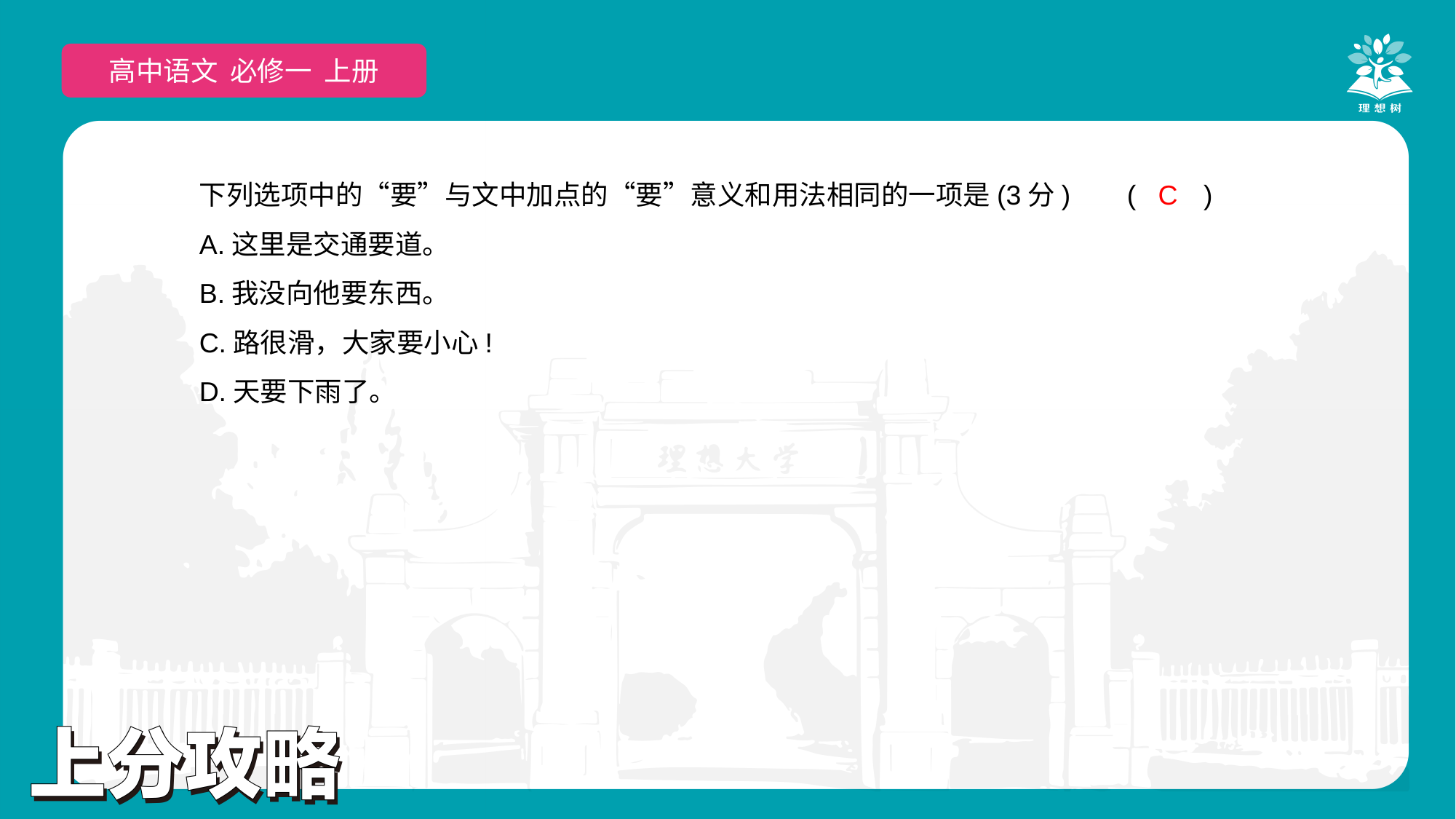

高中语文  必修一  上册
下列选项中的“要”与文中加点的“要”意义和用法相同的一项是(3分)	(　　)
A.这里是交通要道。
B.我没向他要东西。
C.路很滑，大家要小心!
D.天要下雨了。
C